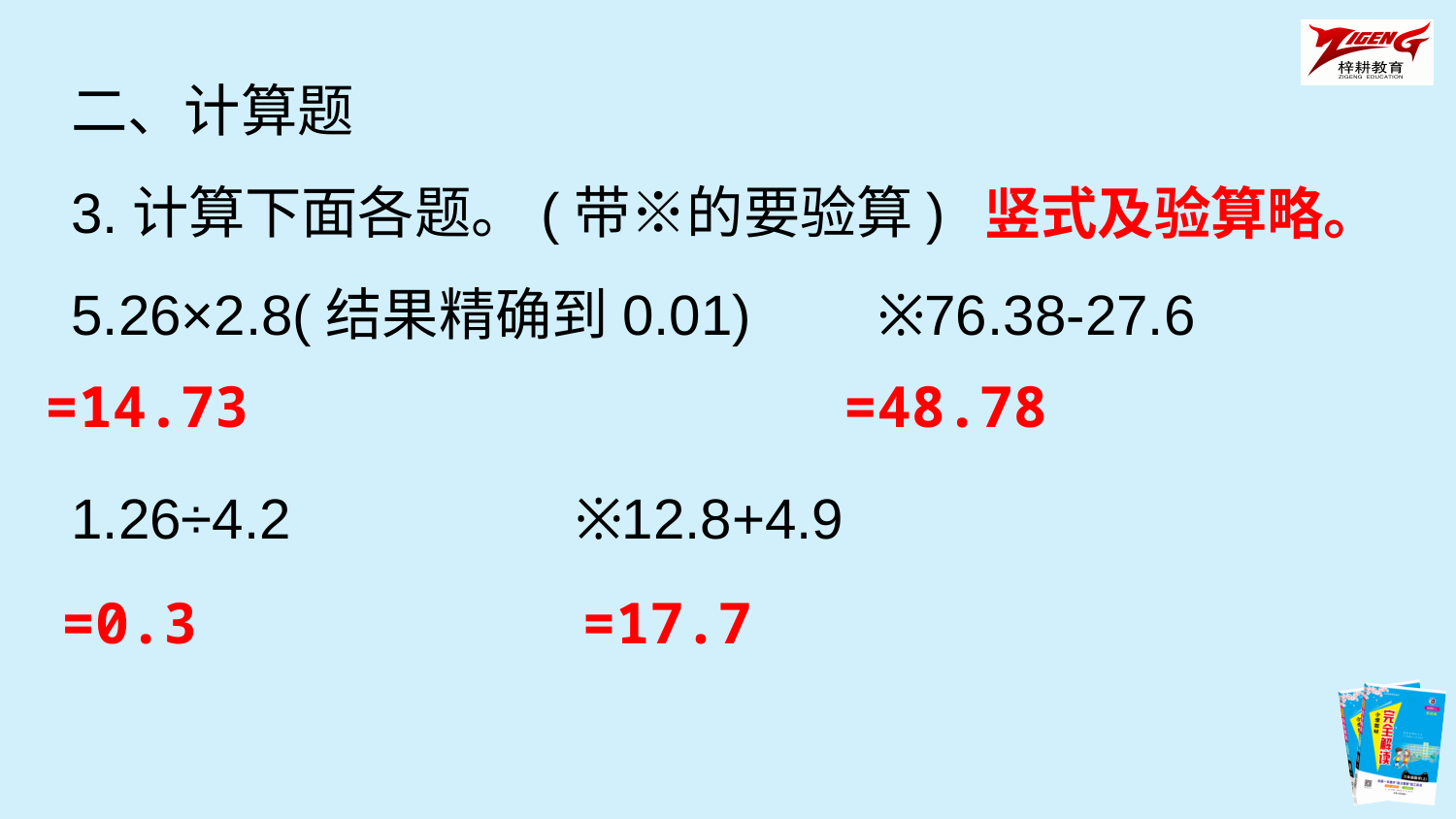

二、计算题
3.计算下面各题。(带※的要验算)
5.26×2.8(结果精确到0.01)        ※76.38-27.6

1.26÷4.2                  ※12.8+4.9
竖式及验算略。
=14.73
=48.78
=0.3
=17.7